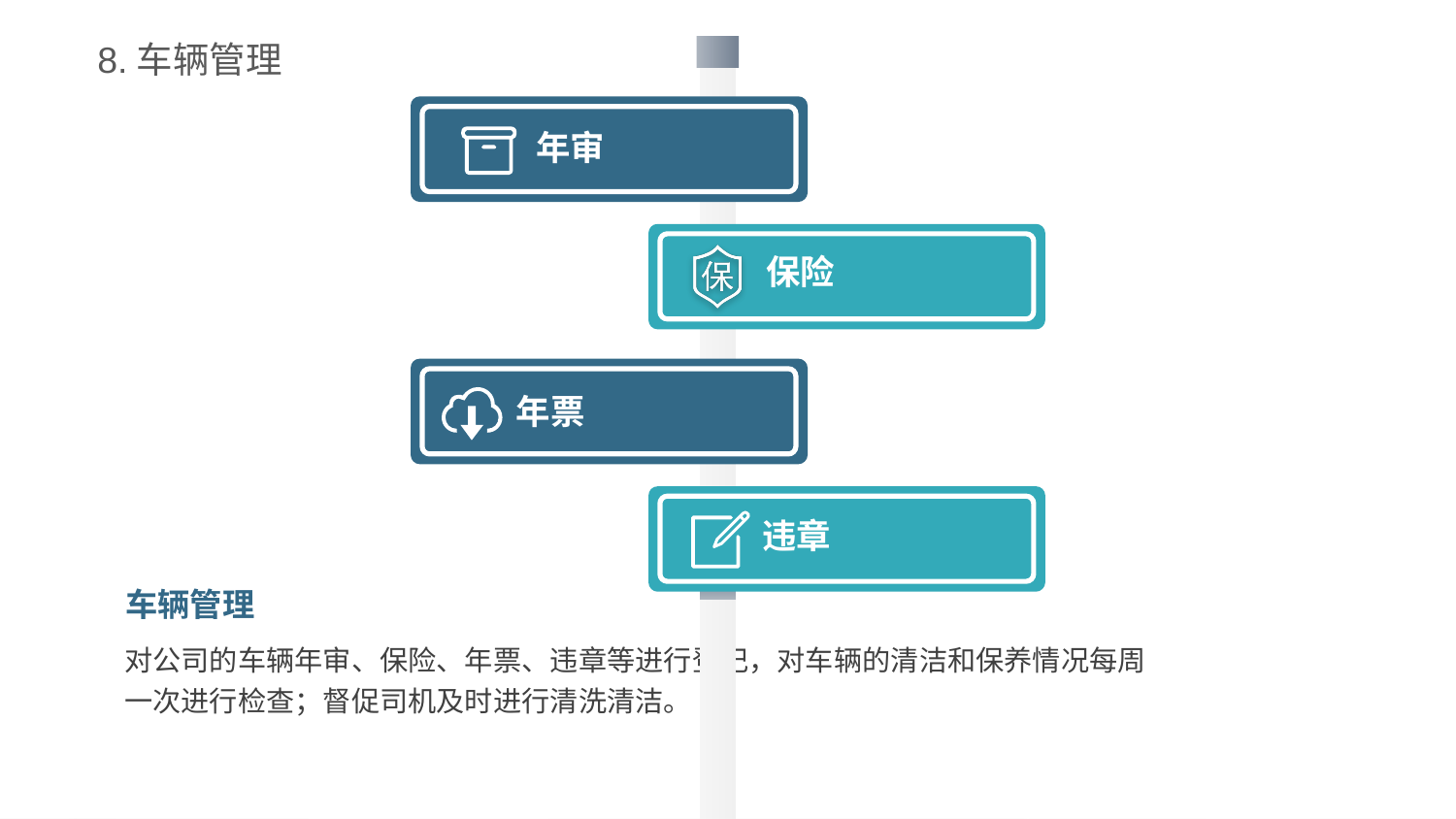

8.车辆管理

年审

保险

年票

违章

车辆管理
对公司的车辆年审、保险、年票、违章等进行登记，对车辆的清洁和保养情况每周一次进行检查；督促司机及时进行清洗清洁。